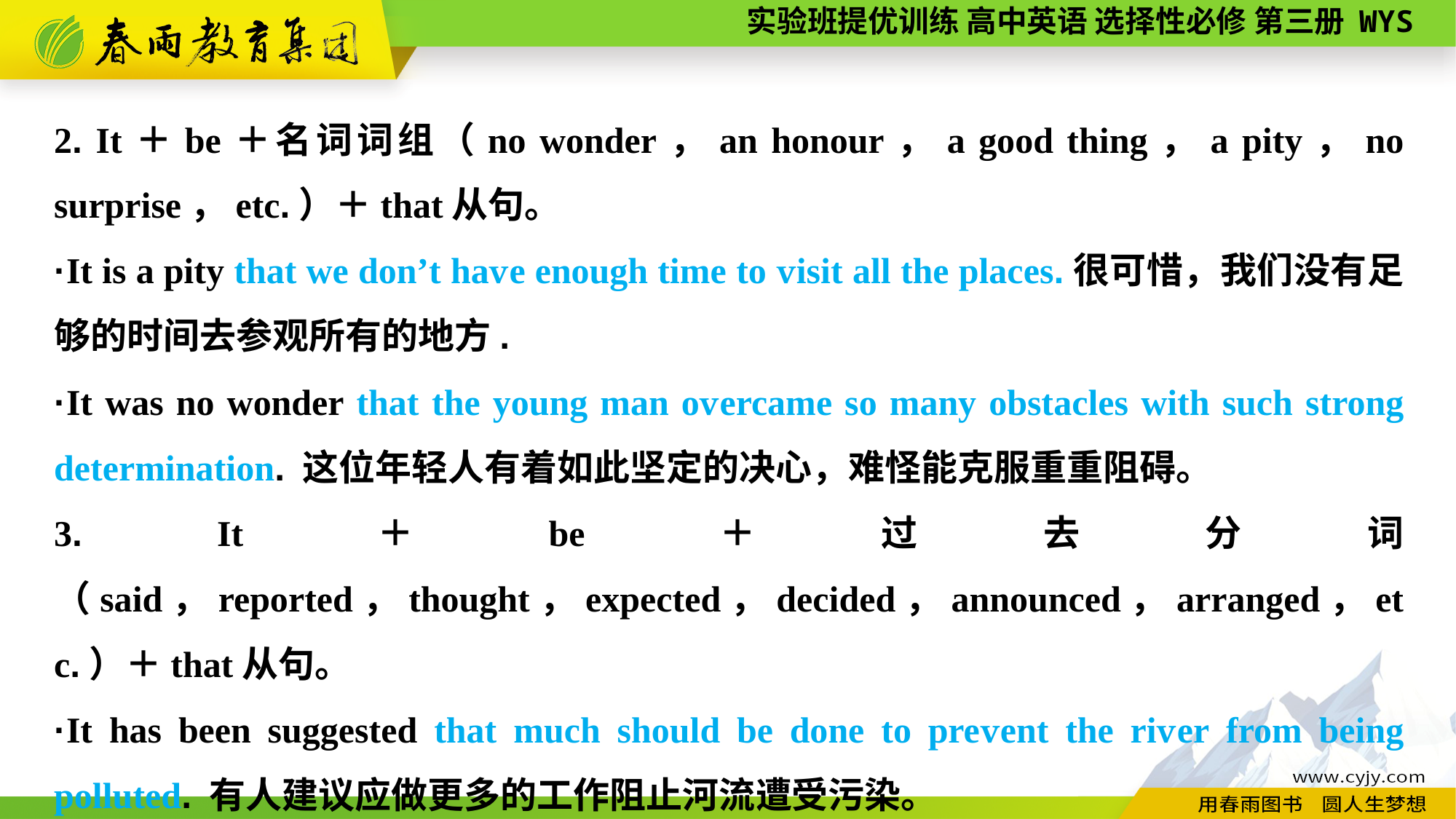

2. It＋be＋名词词组（no wonder，an honour，a good thing，a pity，no surprise，etc.）＋that从句。
·It is a pity that we don’t have enough time to visit all the places.很可惜，我们没有足够的时间去参观所有的地方.
·It was no wonder that the young man overcame so many obstacles with such strong determination. 这位年轻人有着如此坚定的决心，难怪能克服重重阻碍。
3. It＋be＋过去分词（said，reported，thought，expected，decided，announced，arranged，etc.）＋that从句。
·It has been suggested that much should be done to prevent the river from being polluted. 有人建议应做更多的工作阻止河流遭受污染。